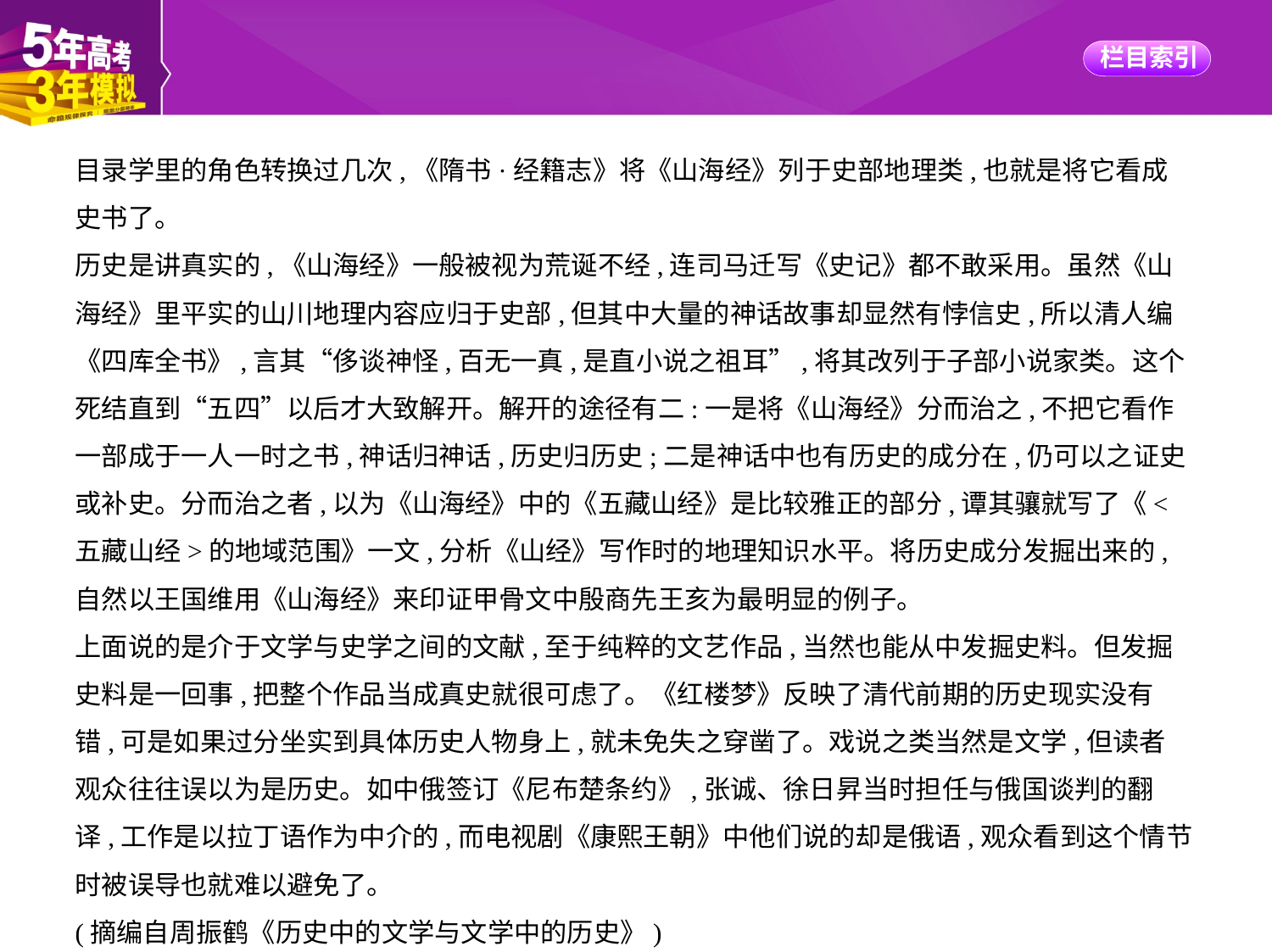

目录学里的角色转换过几次,《隋书·经籍志》将《山海经》列于史部地理类,也就是将它看成
史书了。
历史是讲真实的,《山海经》一般被视为荒诞不经,连司马迁写《史记》都不敢采用。虽然《山
海经》里平实的山川地理内容应归于史部,但其中大量的神话故事却显然有悖信史,所以清人编
《四库全书》,言其“侈谈神怪,百无一真,是直小说之祖耳”,将其改列于子部小说家类。这个
死结直到“五四”以后才大致解开。解开的途径有二:一是将《山海经》分而治之,不把它看作
一部成于一人一时之书,神话归神话,历史归历史;二是神话中也有历史的成分在,仍可以之证史
或补史。分而治之者,以为《山海经》中的《五藏山经》是比较雅正的部分,谭其骧就写了《<
五藏山经>的地域范围》一文,分析《山经》写作时的地理知识水平。将历史成分发掘出来的,
自然以王国维用《山海经》来印证甲骨文中殷商先王亥为最明显的例子。
上面说的是介于文学与史学之间的文献,至于纯粹的文艺作品,当然也能从中发掘史料。但发掘
史料是一回事,把整个作品当成真史就很可虑了。《红楼梦》反映了清代前期的历史现实没有
错,可是如果过分坐实到具体历史人物身上,就未免失之穿凿了。戏说之类当然是文学,但读者
观众往往误以为是历史。如中俄签订《尼布楚条约》,张诚、徐日昇当时担任与俄国谈判的翻
译,工作是以拉丁语作为中介的,而电视剧《康熙王朝》中他们说的却是俄语,观众看到这个情节时被误导也就难以避免了。
(摘编自周振鹤《历史中的文学与文学中的历史》)